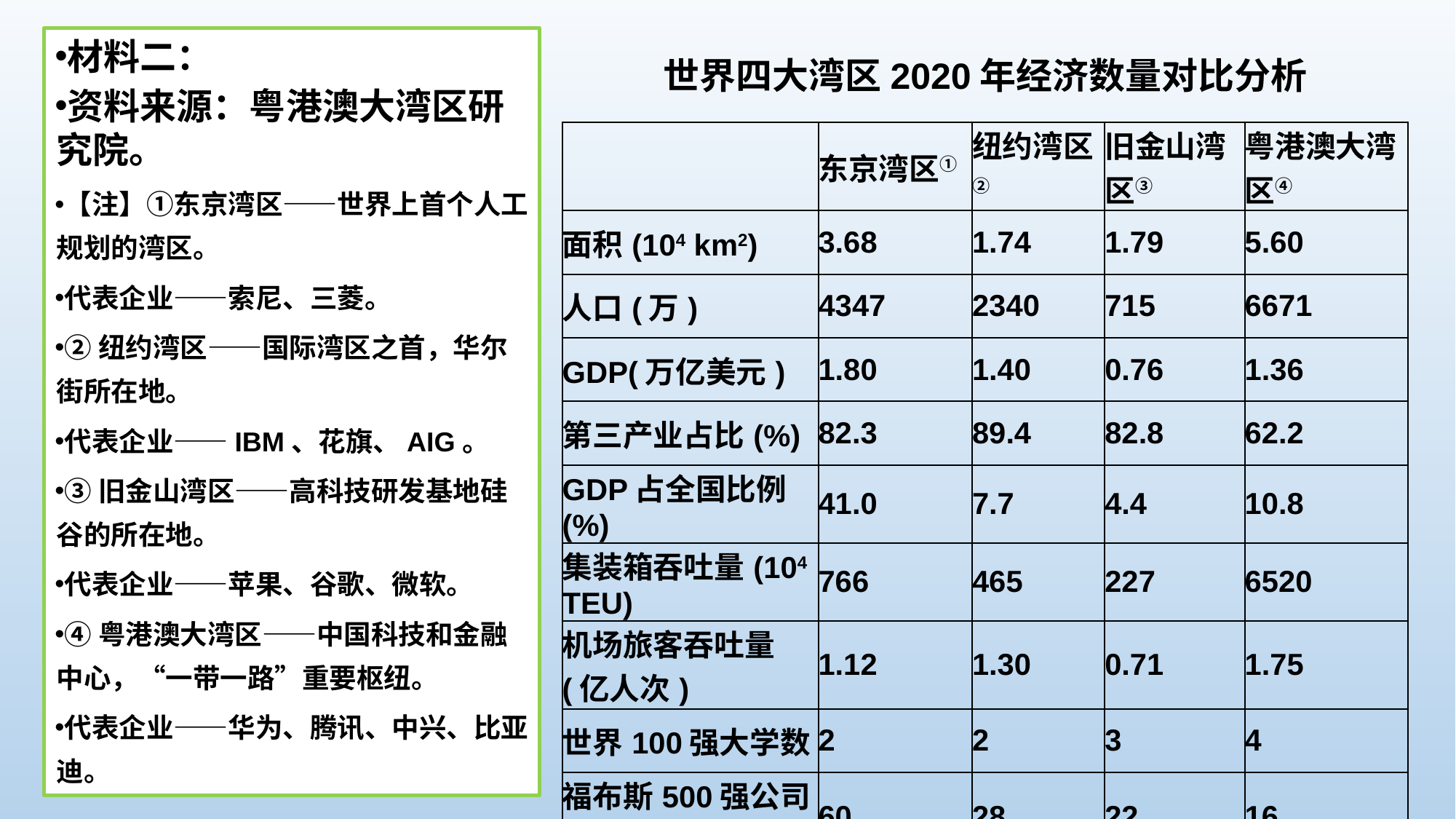

材料二：
资料来源：粤港澳大湾区研究院。
【注】①东京湾区——世界上首个人工规划的湾区。
代表企业——索尼、三菱。
②纽约湾区——国际湾区之首，华尔街所在地。
代表企业——IBM、花旗、AIG。
③旧金山湾区——高科技研发基地硅谷的所在地。
代表企业——苹果、谷歌、微软。
④粤港澳大湾区——中国科技和金融中心，“一带一路”重要枢纽。
代表企业——华为、腾讯、中兴、比亚迪。
世界四大湾区2020年经济数量对比分析
|  | 东京湾区① | 纽约湾区② | 旧金山湾区③ | 粤港澳大湾区④ |
| --- | --- | --- | --- | --- |
| 面积(104 km2) | 3.68 | 1.74 | 1.79 | 5.60 |
| 人口(万) | 4347 | 2340 | 715 | 6671 |
| GDP(万亿美元) | 1.80 | 1.40 | 0.76 | 1.36 |
| 第三产业占比(%) | 82.3 | 89.4 | 82.8 | 62.2 |
| GDP占全国比例(%) | 41.0 | 7.7 | 4.4 | 10.8 |
| 集装箱吞吐量(104 TEU) | 766 | 465 | 227 | 6520 |
| 机场旅客吞吐量(亿人次) | 1.12 | 1.30 | 0.71 | 1.75 |
| 世界100强大学数 | 2 | 2 | 3 | 4 |
| 福布斯500强公司数 | 60 | 28 | 22 | 16 |